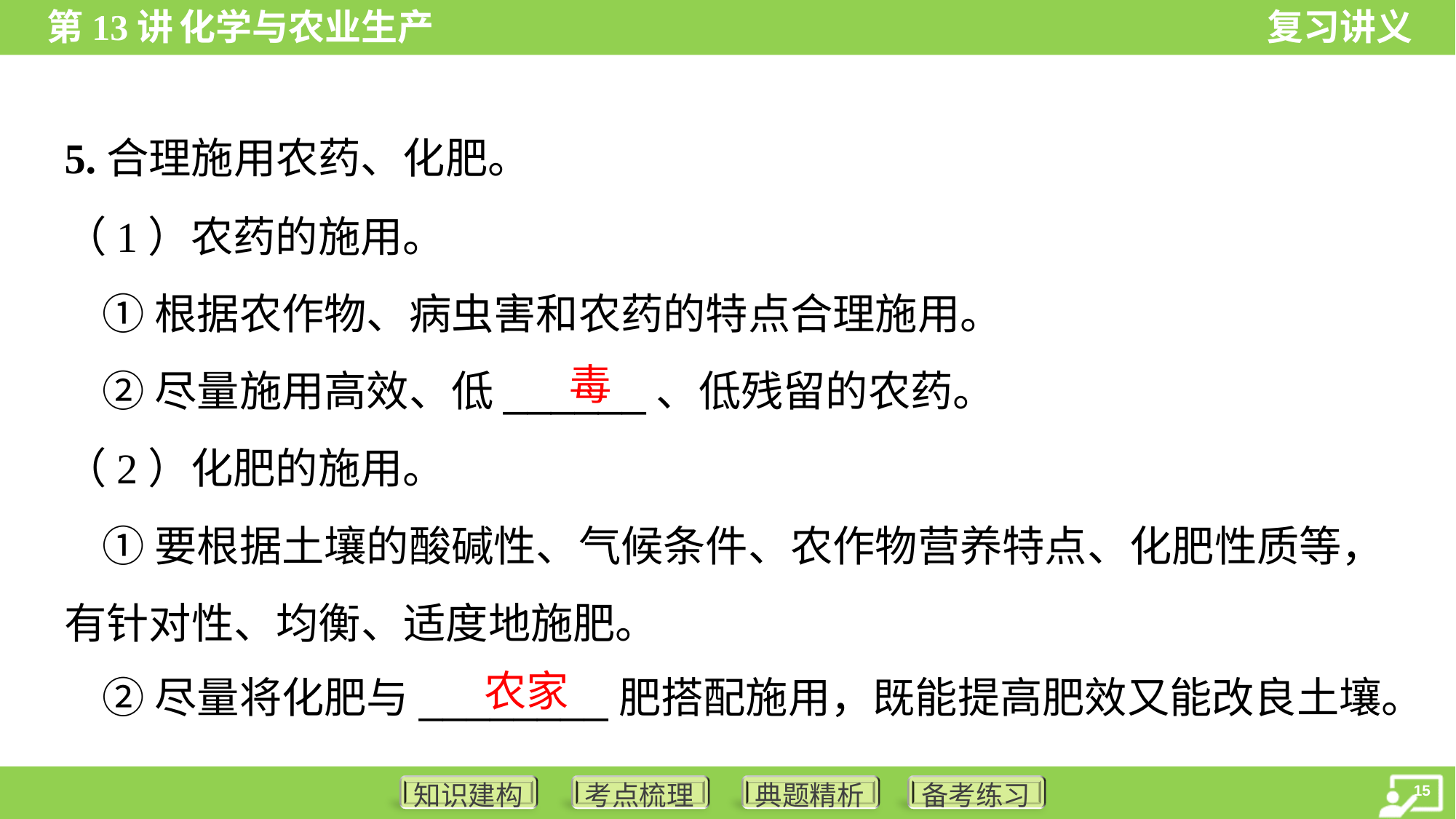

5.合理施用农药、化肥。
（1）农药的施用。
    ①根据农作物、病虫害和农药的特点合理施用。
    ②尽量施用高效、低______、低残留的农药。
（2）化肥的施用。
    ①要根据土壤的酸碱性、气候条件、农作物营养特点、化肥性质等，
有针对性、均衡、适度地施肥。
    ②尽量将化肥与________肥搭配施用，既能提高肥效又能改良土壤。
毒
农家